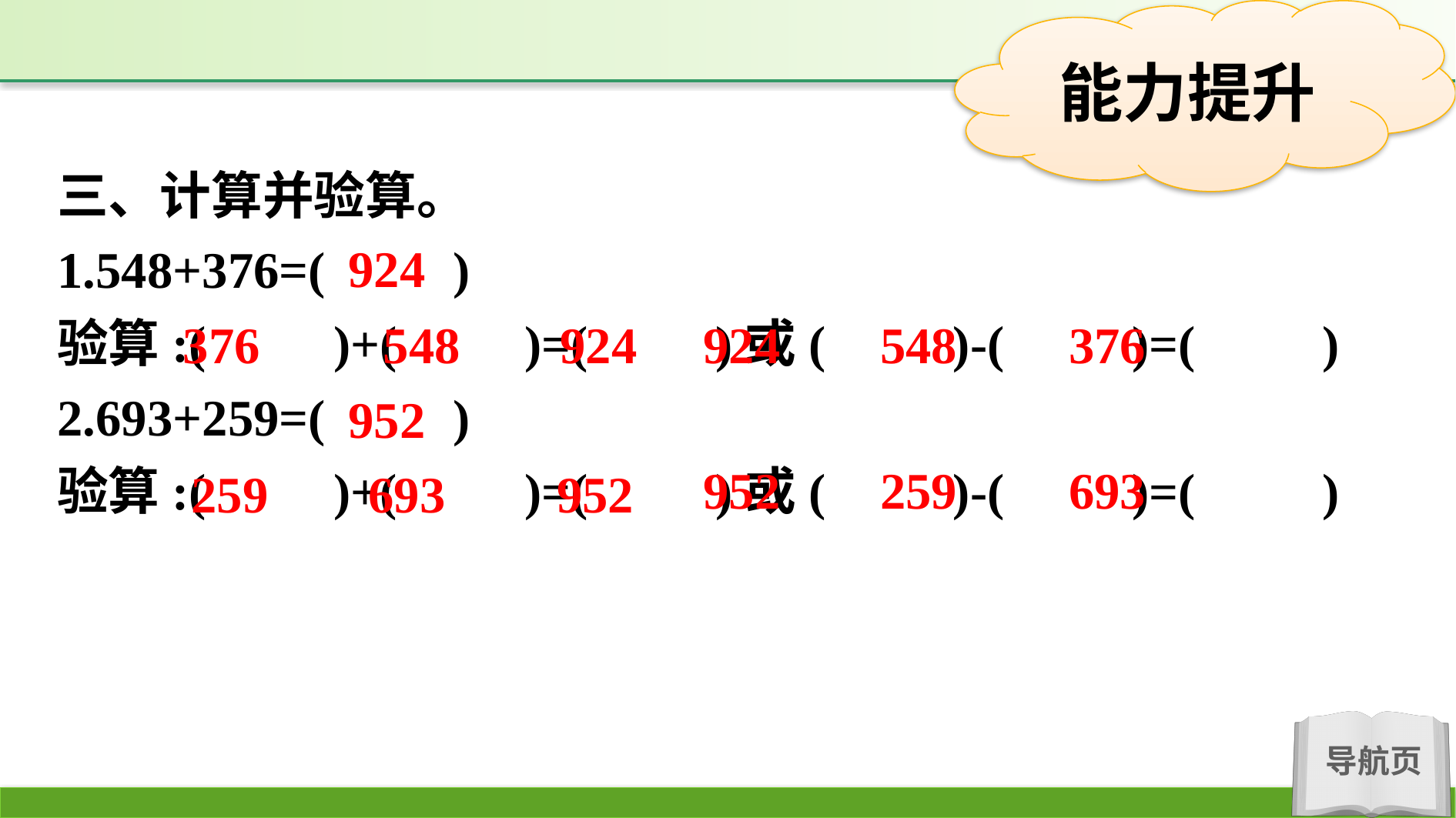

三、计算并验算。
1.548+376=(　　)
验算:(　　)+(　　)=(　　)或(　　)-(　　)=(　　)
2.693+259=(　　)
验算:(　　)+(　　)=(　　)或(　　)-(　　)=(　　)
924
376　    548　  924
924　  548　   376
952
952　  259　   693
259　  693　   952